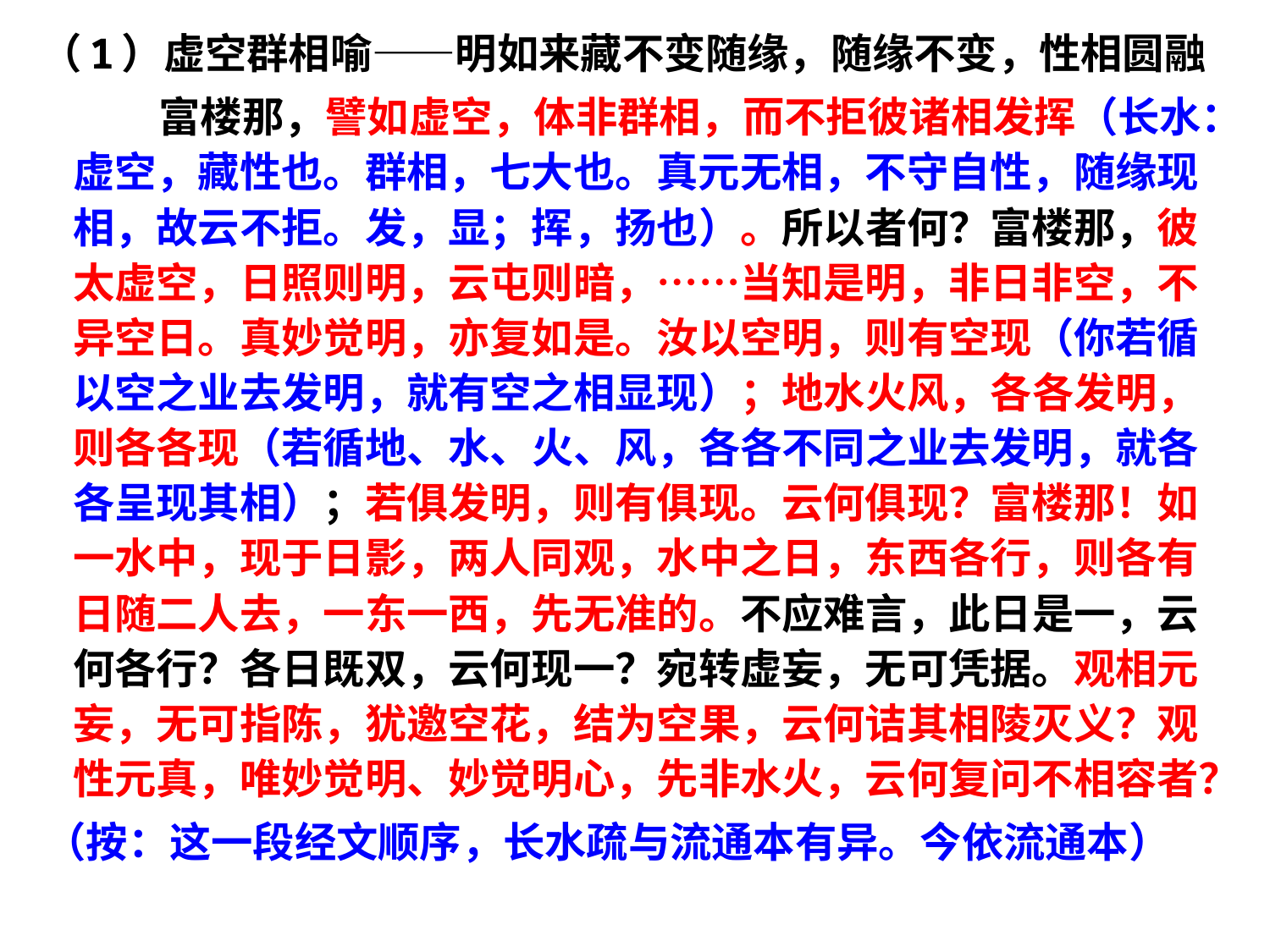

（1）虚空群相喻——明如来藏不变随缘，随缘不变，性相圆融
             富楼那，譬如虚空，体非群相，而不拒彼诸相发挥（长水：虚空，藏性也。群相，七大也。真元无相，不守自性，随缘现相，故云不拒。发，显；挥，扬也）。所以者何？富楼那，彼太虚空，日照则明，云屯则暗，……当知是明，非日非空，不异空日。真妙觉明，亦复如是。汝以空明，则有空现（你若循以空之业去发明，就有空之相显现）；地水火风，各各发明，则各各现（若循地、水、火、风，各各不同之业去发明，就各各呈现其相）；若俱发明，则有俱现。云何俱现？富楼那！如一水中，现于日影，两人同观，水中之日，东西各行，则各有日随二人去，一东一西，先无准的。不应难言，此日是一，云何各行？各日既双，云何现一？宛转虚妄，无可凭据。观相元妄，无可指陈，犹邀空花，结为空果，云何诘其相陵灭义？观性元真，唯妙觉明、妙觉明心，先非水火，云何复问不相容者？
 （按：这一段经文顺序，长水疏与流通本有异。今依流通本）